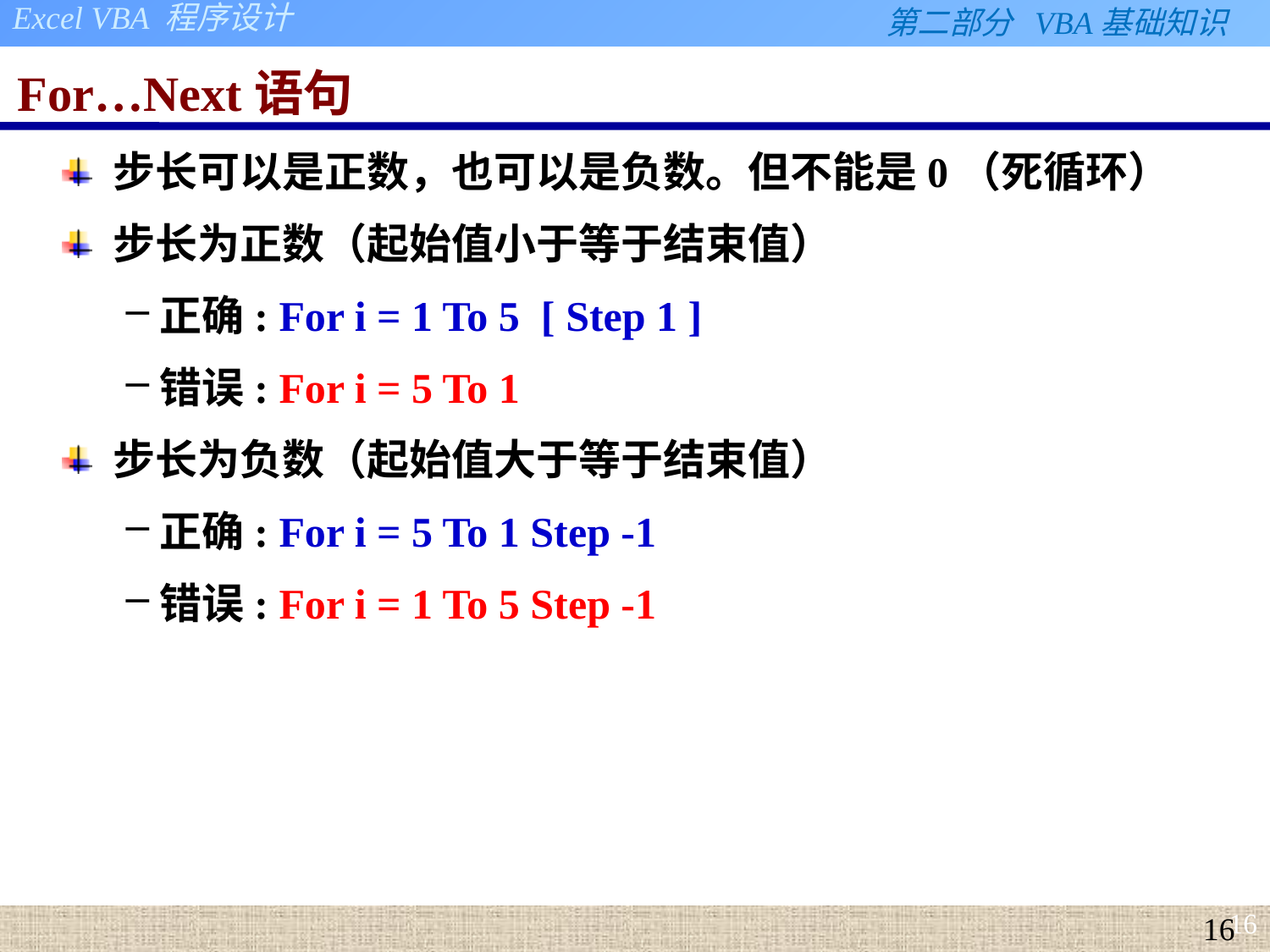

# For…Next语句
步长可以是正数，也可以是负数。但不能是0（死循环）
步长为正数（起始值小于等于结束值）
正确: For i = 1 To 5  [ Step 1 ]
错误: For i = 5 To 1
步长为负数（起始值大于等于结束值）
正确: For i = 5 To 1 Step -1
错误: For i = 1 To 5 Step -1
16